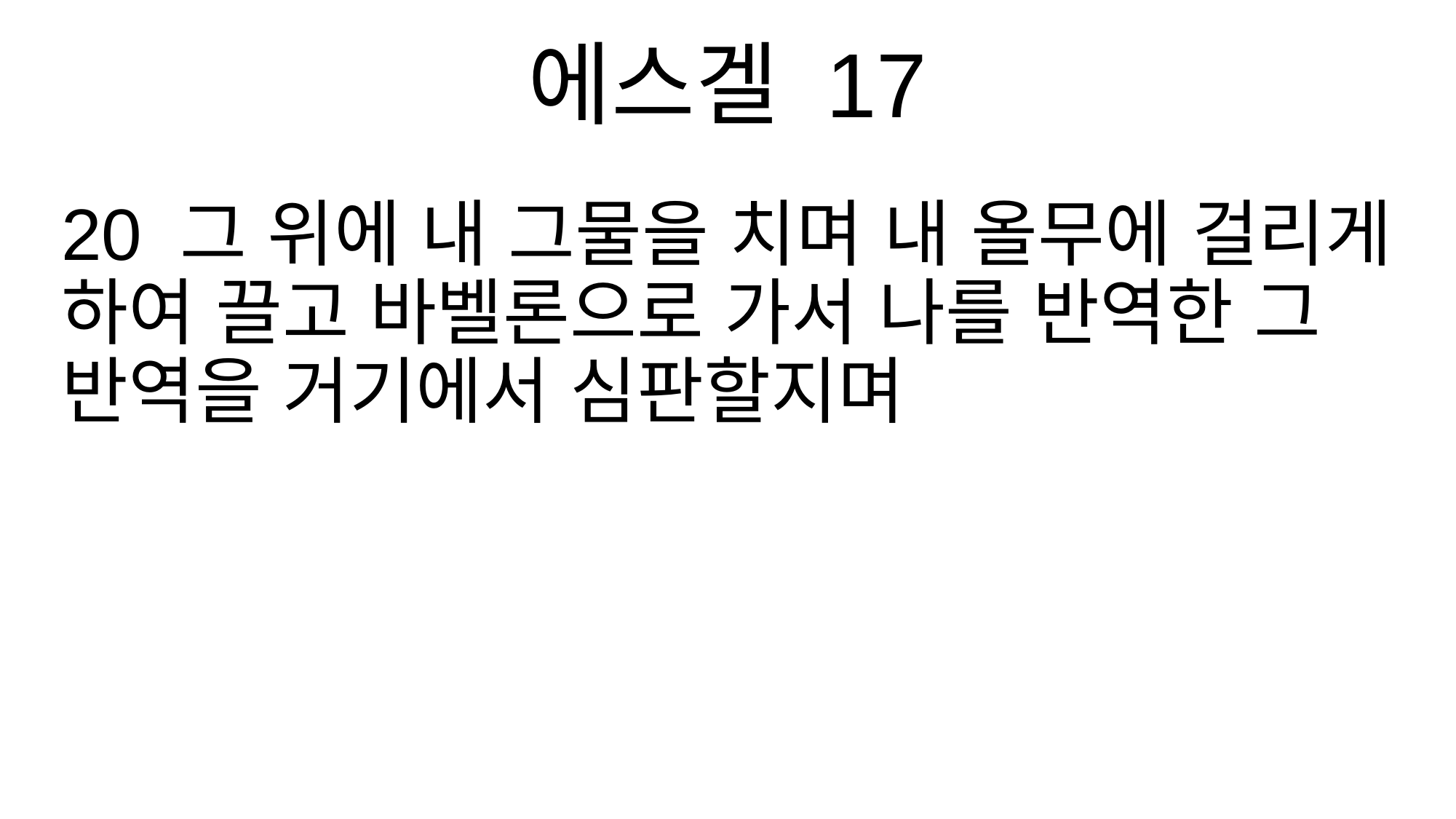

에스겔 17
20 그 위에 내 그물을 치며 내 올무에 걸리게 하여 끌고 바벨론으로 가서 나를 반역한 그 반역을 거기에서 심판할지며